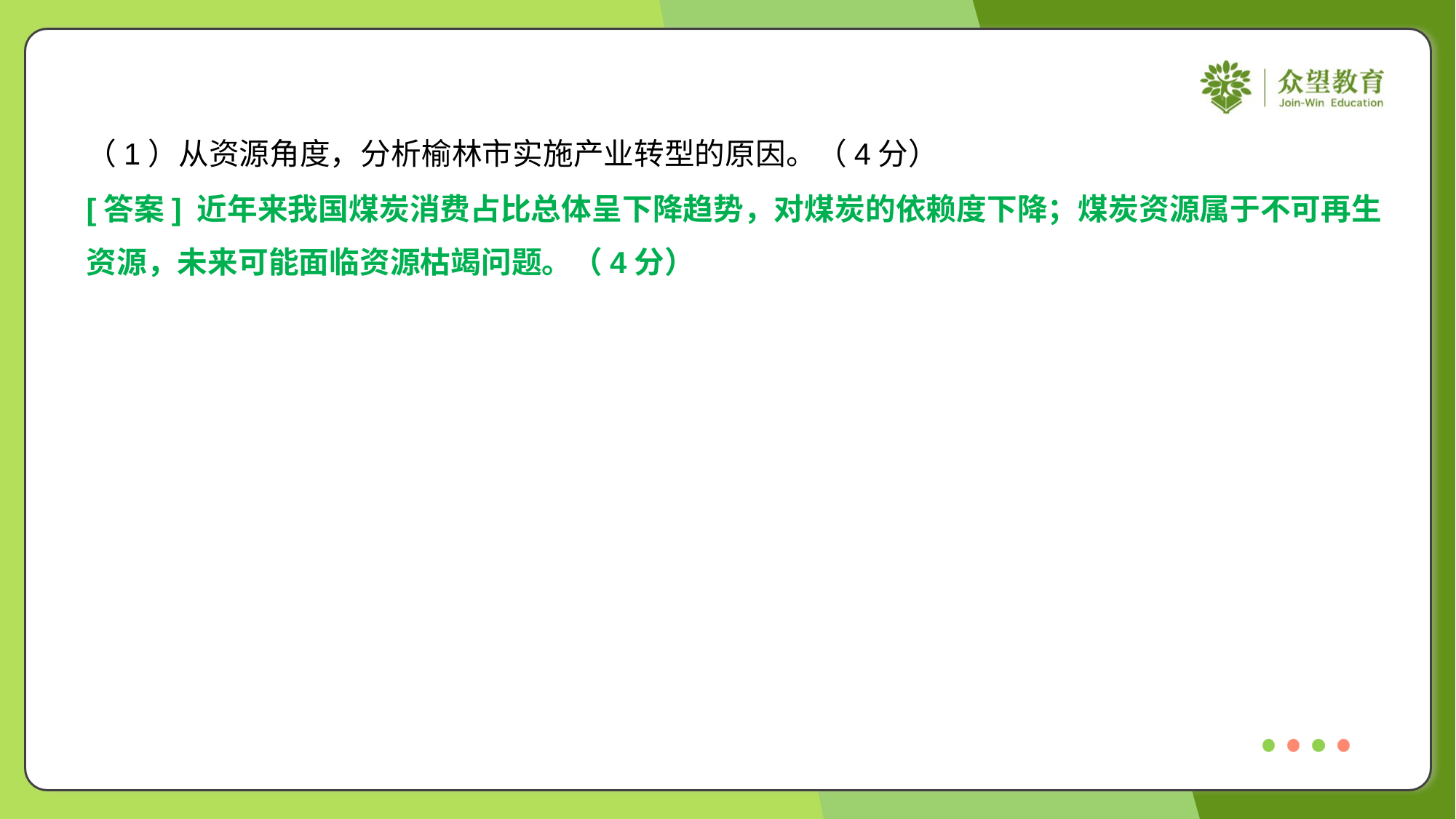

（1）从资源角度，分析榆林市实施产业转型的原因。（4分）
[答案] 近年来我国煤炭消费占比总体呈下降趋势，对煤炭的依赖度下降；煤炭资源属于不可再生
资源，未来可能面临资源枯竭问题。（4分）